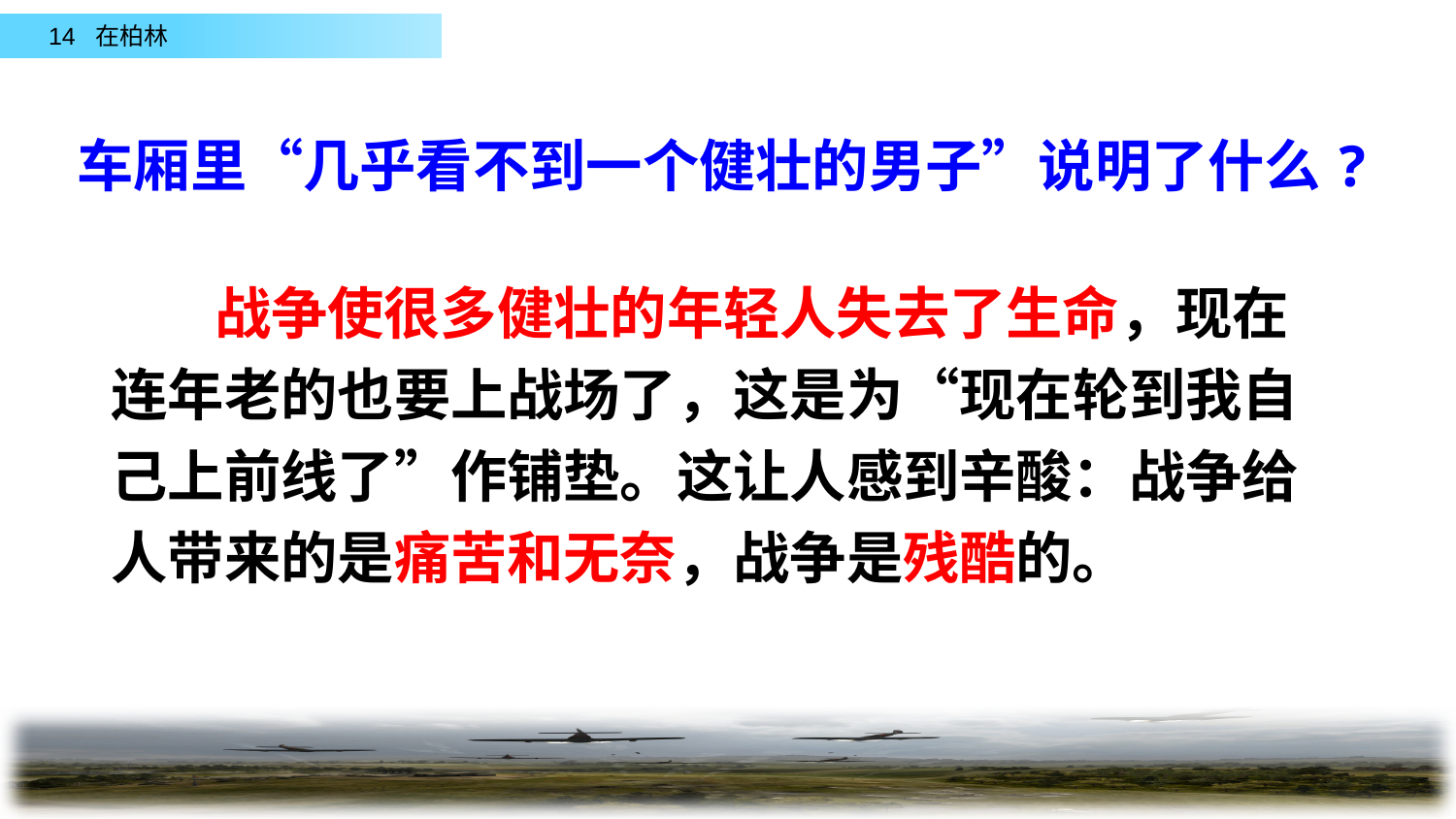

车厢里“几乎看不到一个健壮的男子”说明了什么?
战争使很多健壮的年轻人失去了生命，现在连年老的也要上战场了，这是为“现在轮到我自己上前线了”作铺垫。这让人感到辛酸：战争给人带来的是痛苦和无奈，战争是残酷的。